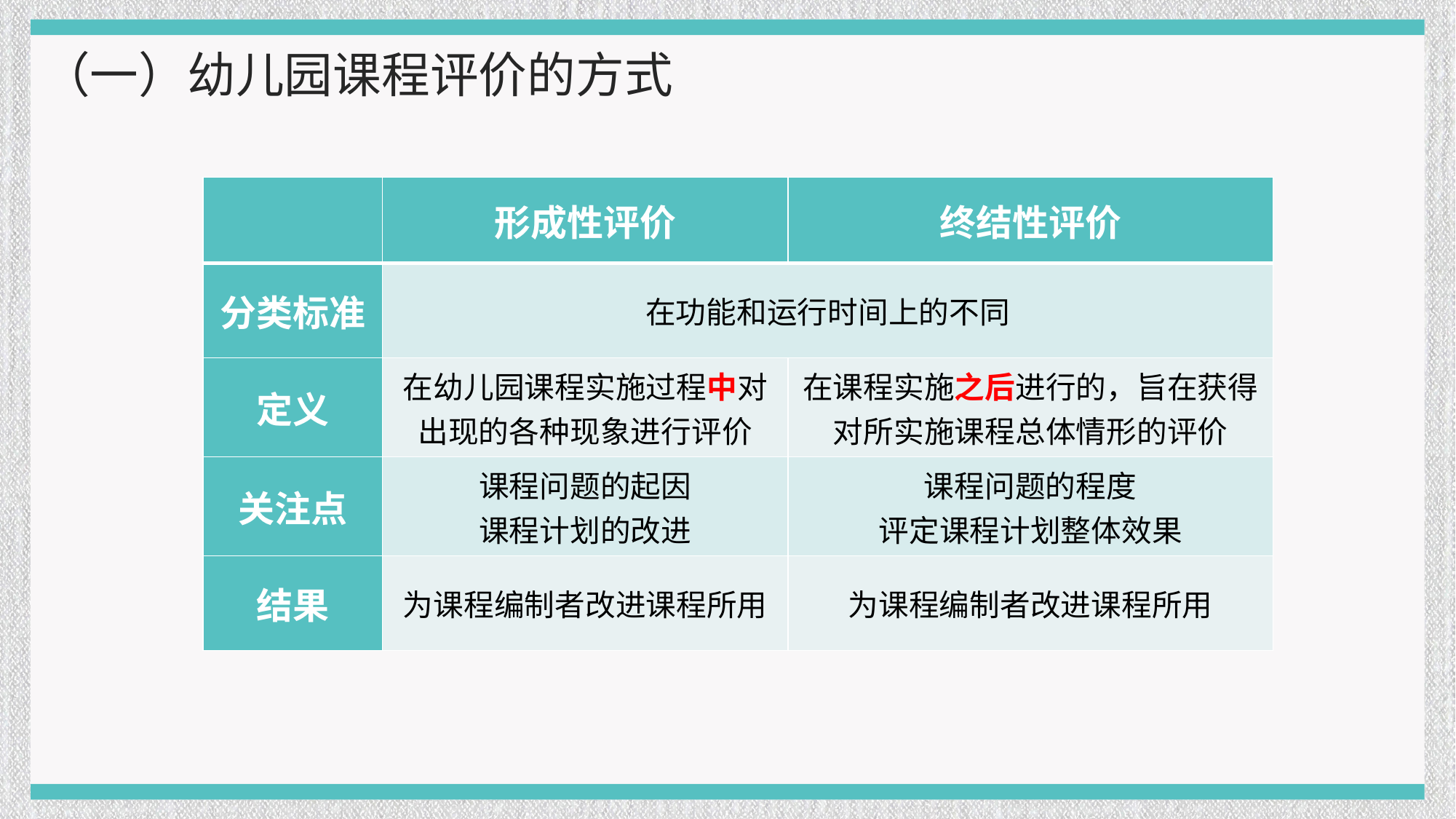

（一）幼儿园课程评价的方式
|  | 形成性评价 | 终结性评价 |
| --- | --- | --- |
| 分类标准 | 在功能和运行时间上的不同 |  |
| 定义 | 在幼儿园课程实施过程中对出现的各种现象进行评价 | 在课程实施之后进行的，旨在获得对所实施课程总体情形的评价 |
| 关注点 | 课程问题的起因 课程计划的改进 | 课程问题的程度 评定课程计划整体效果 |
| 结果 | 为课程编制者改进课程所用 | 为课程编制者改进课程所用 |